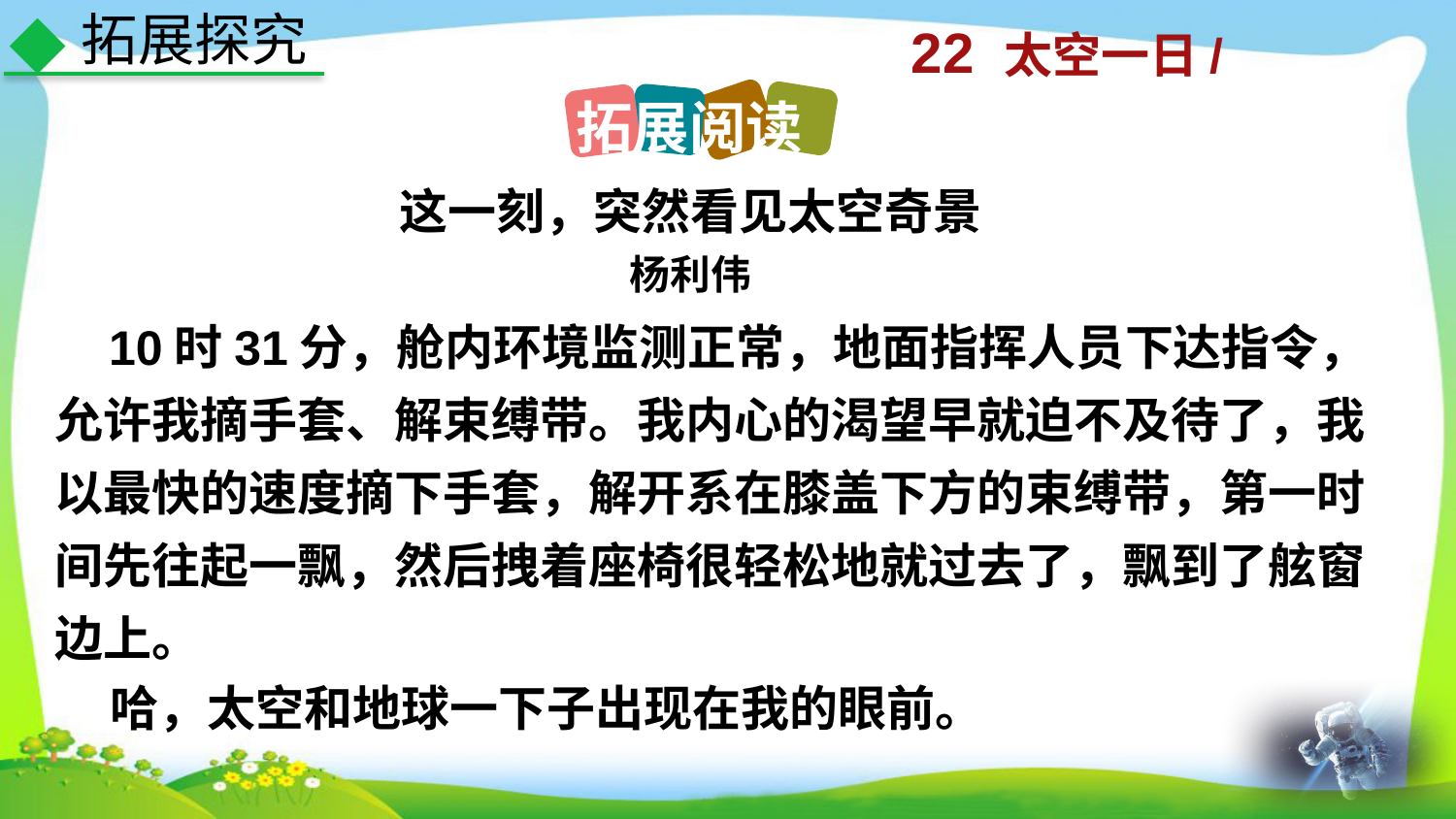

拓展探究

拓展阅读

这一刻，突然看见太空奇景
杨利伟
    10时31分，舱内环境监测正常，地面指挥人员下达指令，允许我摘手套、解束缚带。我内心的渴望早就迫不及待了，我以最快的速度摘下手套，解开系在膝盖下方的束缚带，第一时间先往起一飘，然后拽着座椅很轻松地就过去了，飘到了舷窗边上。
    哈，太空和地球一下子出现在我的眼前。